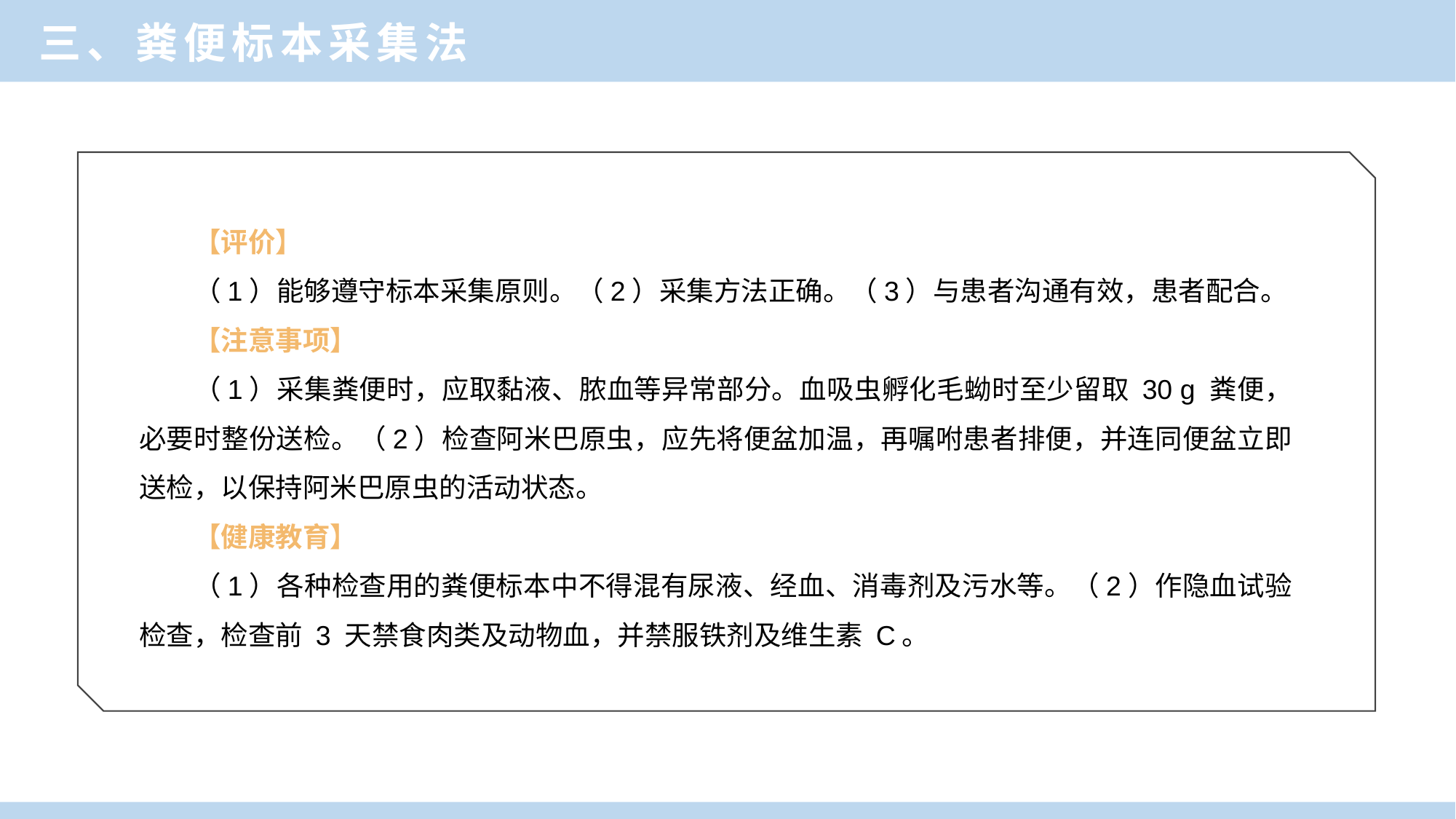

三、粪便标本采集法

【评价】
（1）能够遵守标本采集原则。（2）采集方法正确。（3）与患者沟通有效，患者配合。
【注意事项】
（1）采集粪便时，应取黏液、脓血等异常部分。血吸虫孵化毛蚴时至少留取 30 g 粪便，必要时整份送检。（2）检查阿米巴原虫，应先将便盆加温，再嘱咐患者排便，并连同便盆立即送检，以保持阿米巴原虫的活动状态。
【健康教育】
（1）各种检查用的粪便标本中不得混有尿液、经血、消毒剂及污水等。（2）作隐血试验检查，检查前 3 天禁食肉类及动物血，并禁服铁剂及维生素 C。